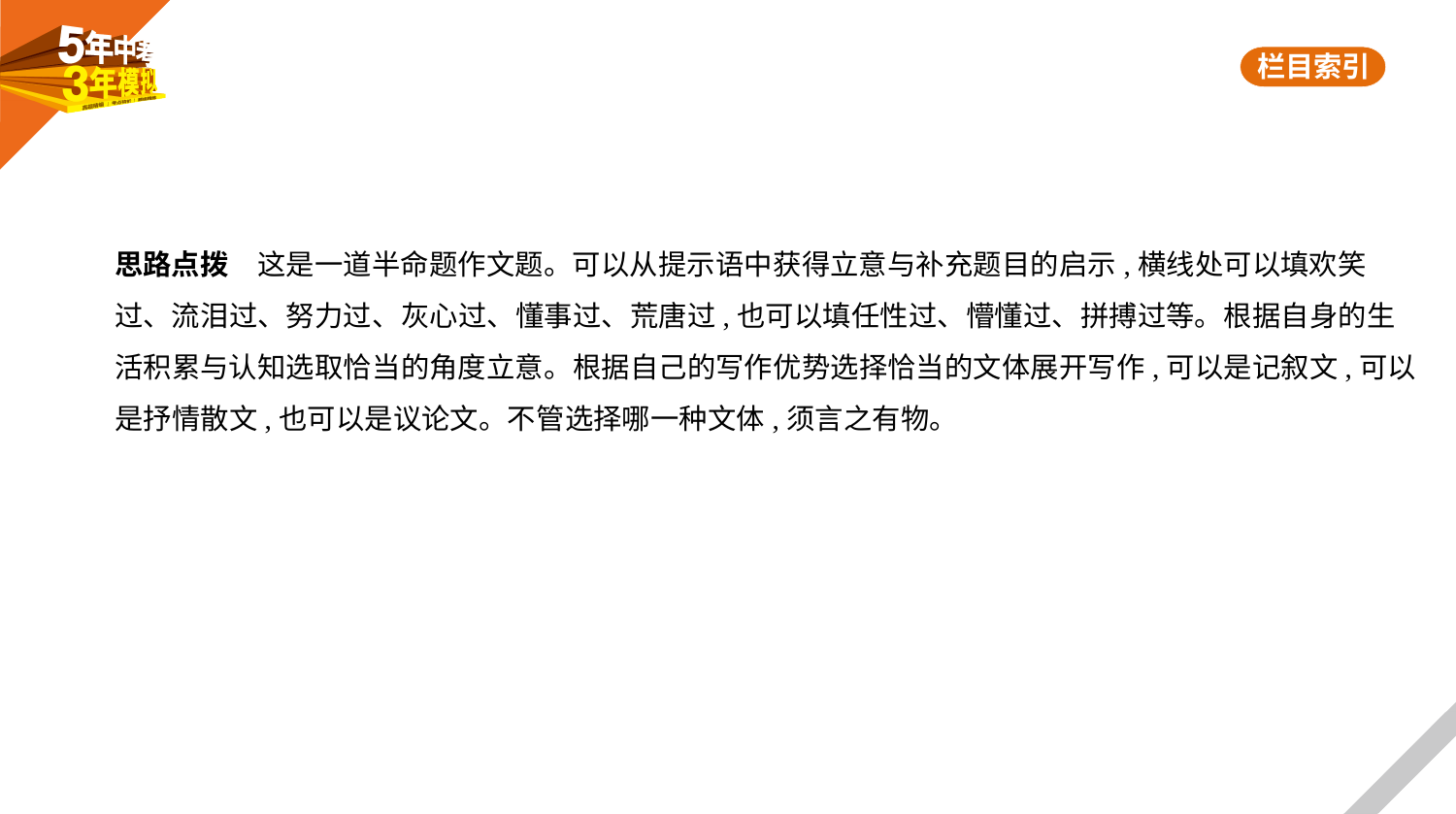

思路点拨　这是一道半命题作文题。可以从提示语中获得立意与补充题目的启示,横线处可以填欢笑
过、流泪过、努力过、灰心过、懂事过、荒唐过,也可以填任性过、懵懂过、拼搏过等。根据自身的生
活积累与认知选取恰当的角度立意。根据自己的写作优势选择恰当的文体展开写作,可以是记叙文,可以
是抒情散文,也可以是议论文。不管选择哪一种文体,须言之有物。